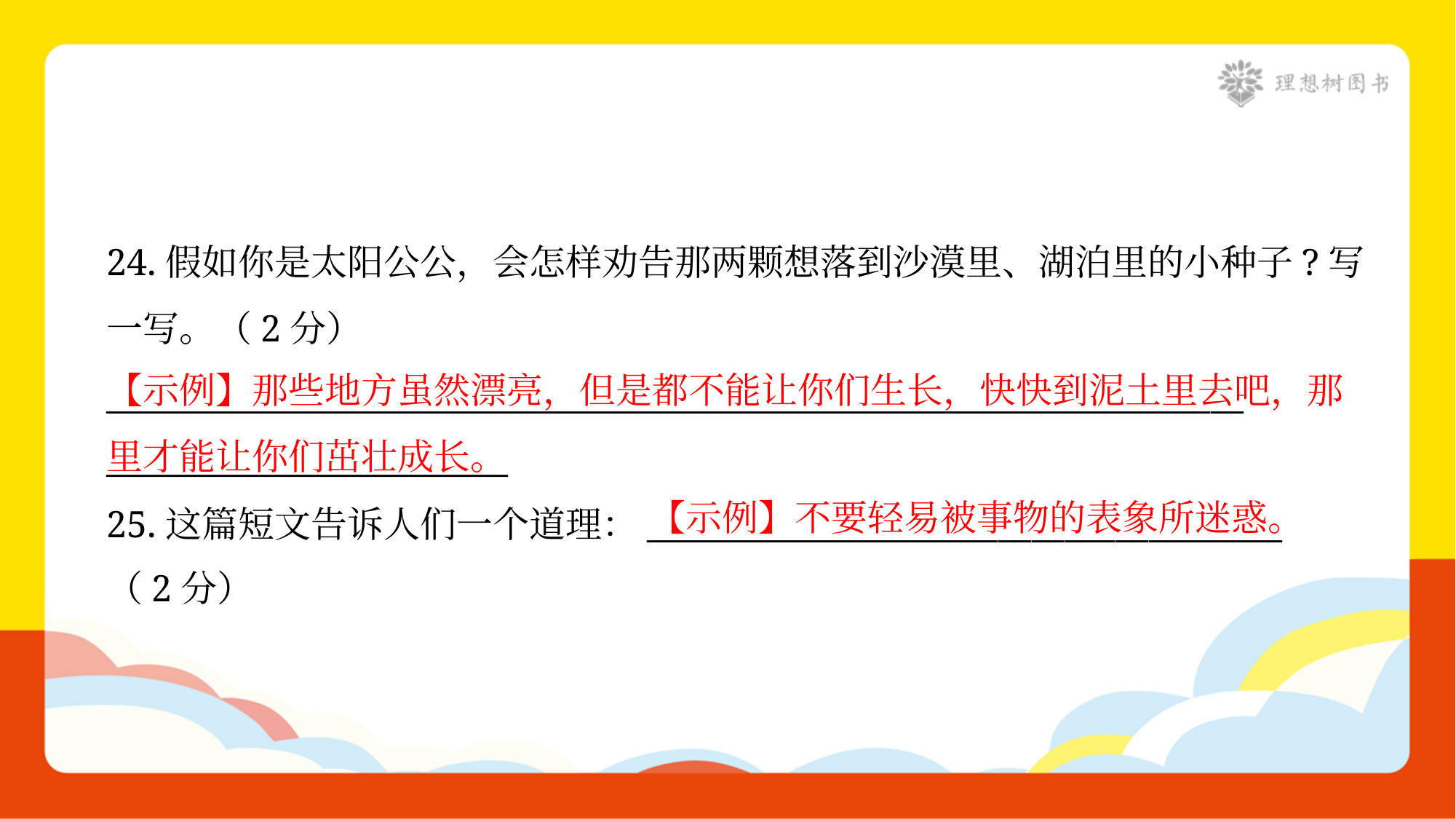

24.假如你是太阳公公，会怎样劝告那两颗想落到沙漠里、湖泊里的小种子?写
一写。（2分）
____________________________________________________________________
________________________
【示例】那些地方虽然漂亮，但是都不能让你们生长，快快到泥土里去吧，那里才能让你们茁壮成长。
【示例】不要轻易被事物的表象所迷惑。
25.这篇短文告诉人们一个道理：______________________________________
（2分）